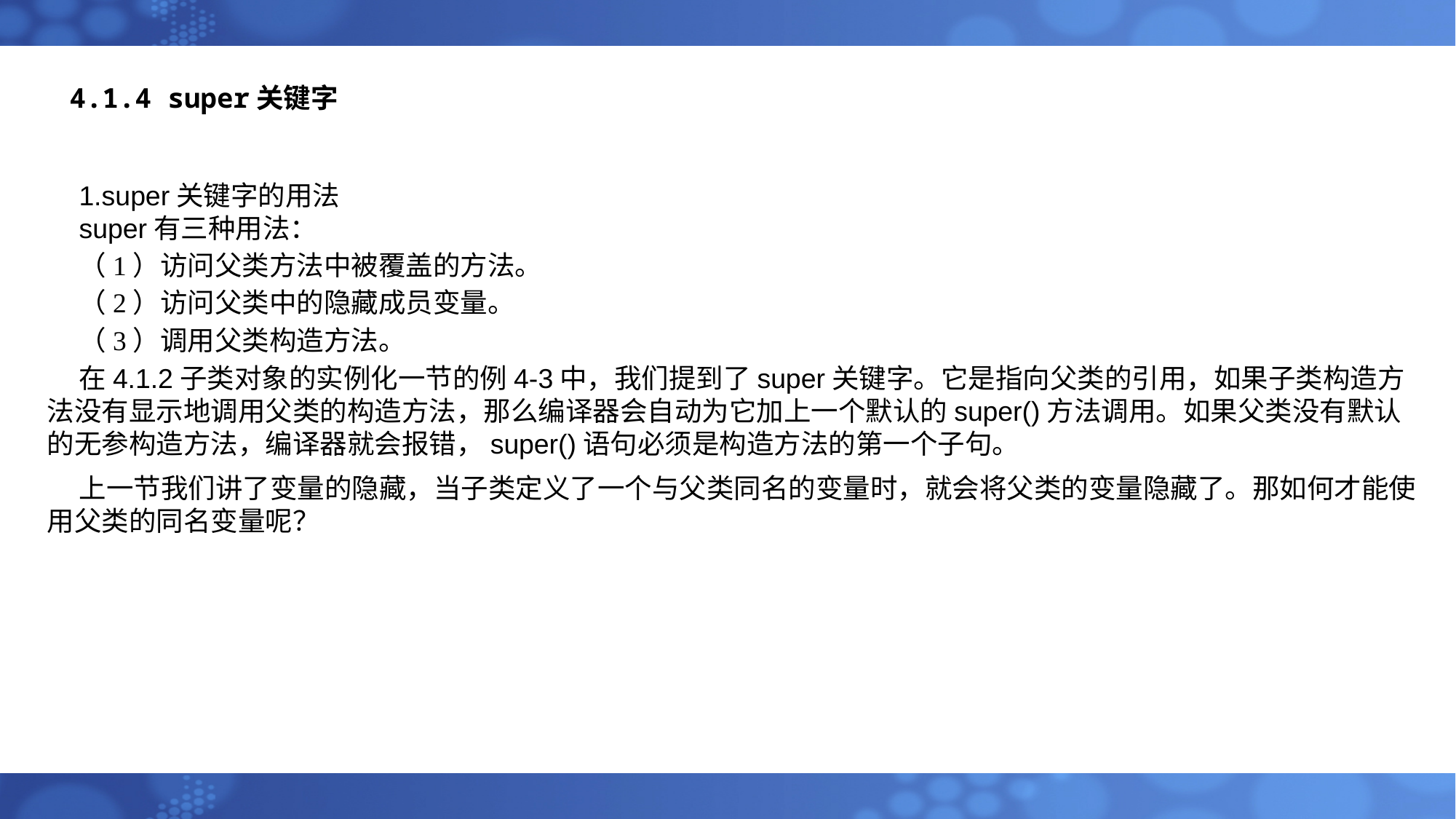

# 4.1.4 super关键字
1.super关键字的用法
super有三种用法：
（1）访问父类方法中被覆盖的方法。
（2）访问父类中的隐藏成员变量。
（3）调用父类构造方法。
在4.1.2子类对象的实例化一节的例4-3中，我们提到了super关键字。它是指向父类的引用，如果子类构造方法没有显示地调用父类的构造方法，那么编译器会自动为它加上一个默认的super()方法调用。如果父类没有默认的无参构造方法，编译器就会报错，super()语句必须是构造方法的第一个子句。
上一节我们讲了变量的隐藏，当子类定义了一个与父类同名的变量时，就会将父类的变量隐藏了。那如何才能使用父类的同名变量呢？